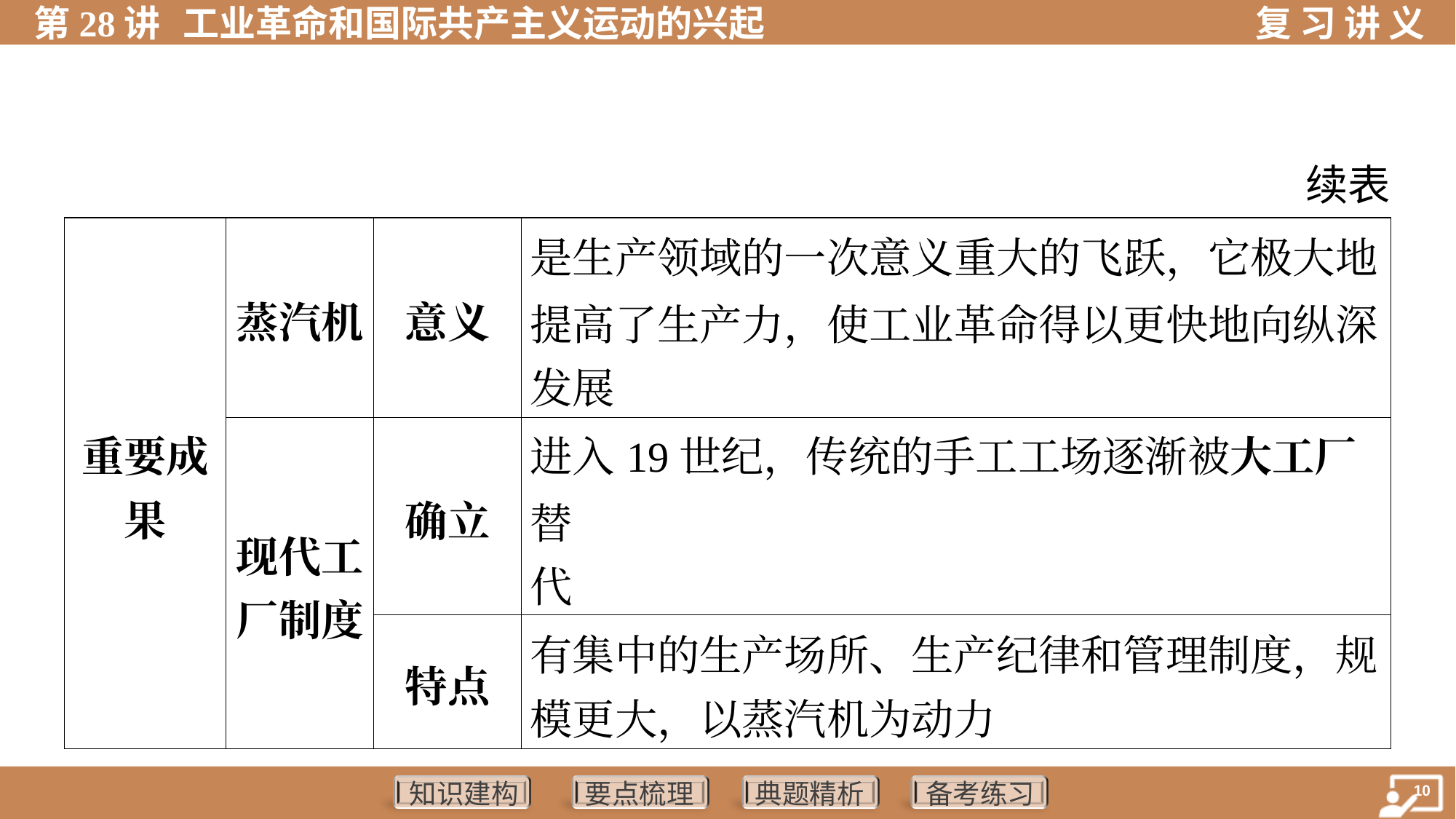

续表
| 重要成 果 | 蒸汽机 | 意义 | 是生产领域的一次意义重大的飞跃，它极大地 提高了生产力，使工业革命得以更快地向纵深 发展 |  |
| --- | --- | --- | --- | --- |
|  | 现代工 厂制度 | 确立 | 进入19世纪，传统的手工工场逐渐被大工厂替 代 |  |
|  |  | 特点 | 有集中的生产场所、生产纪律和管理制度，规 模更大，以蒸汽机为动力 |  |